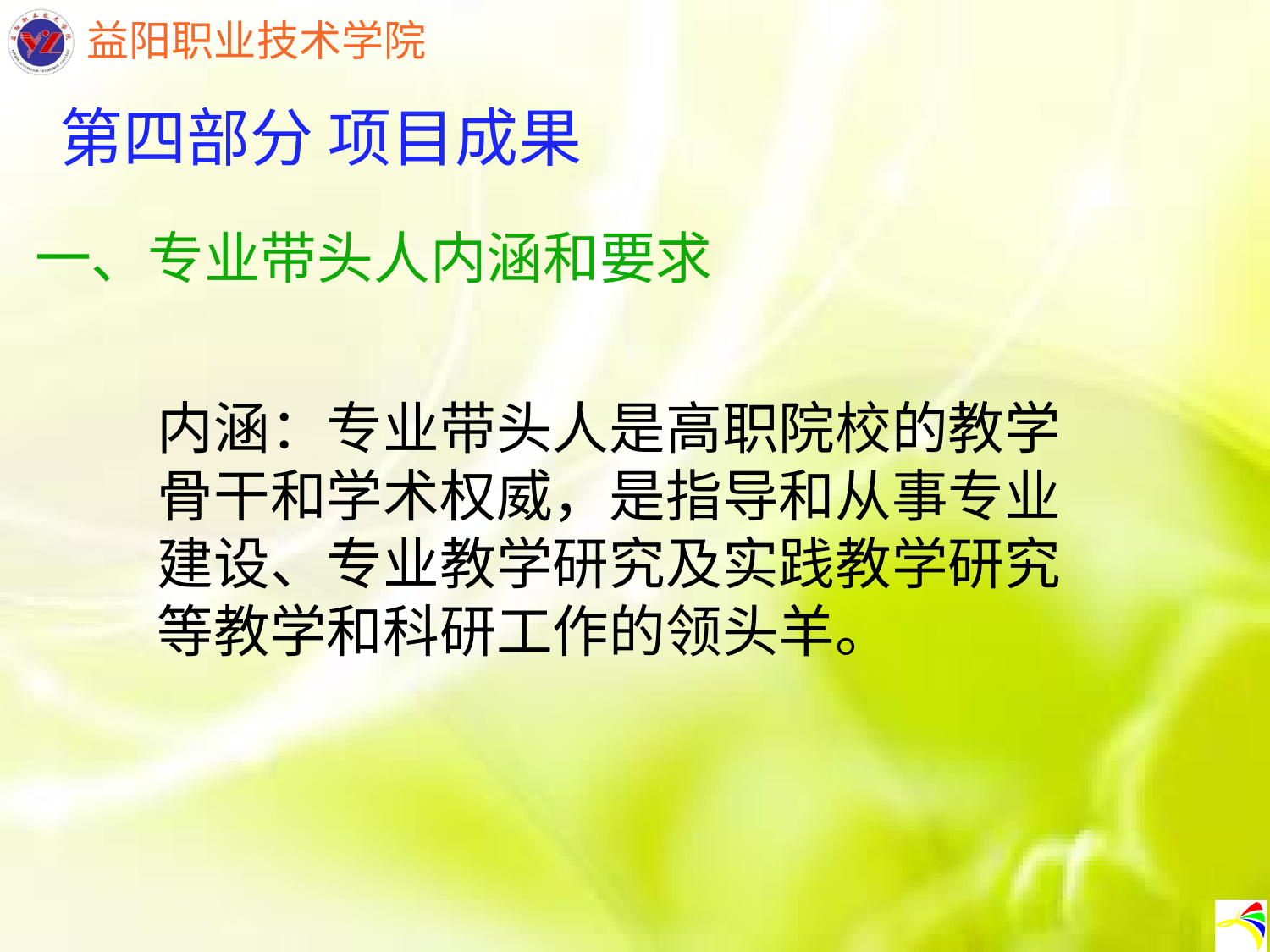

第四部分 项目成果
一、专业带头人内涵和要求
内涵：专业带头人是高职院校的教学骨干和学术权威，是指导和从事专业建设、专业教学研究及实践教学研究等教学和科研工作的领头羊。